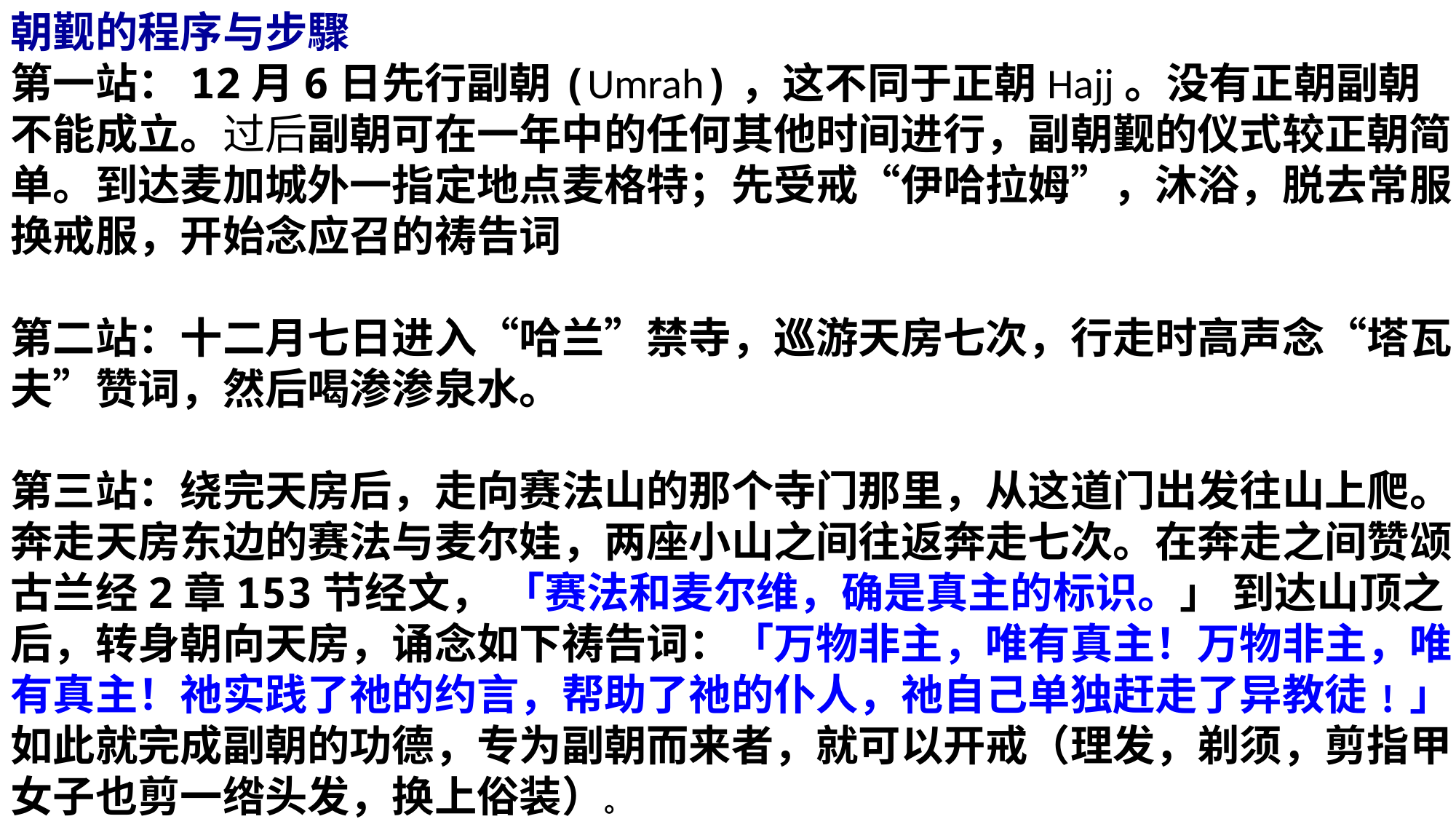

朝觐的程序与步驟
第一站：12月6日先行副朝(Umrah)，这不同于正朝Hajj。没有正朝副朝不能成立。过后副朝可在一年中的任何其他时间进行，副朝觐的仪式较正朝简单。到达麦加城外一指定地点麦格特；先受戒“伊哈拉姆”，沐浴，脱去常服，换戒服，开始念应召的祷告词

第二站：十二月七日进入“哈兰”禁寺，巡游天房七次，行走时高声念“塔瓦夫”赞词，然后喝渗渗泉水。

第三站：绕完天房后，走向赛法山的那个寺门那里，从这道门出发往山上爬。奔走天房东边的赛法与麦尔娃，两座小山之间往返奔走七次。在奔走之间赞颂古兰经2章153节经文， 「赛法和麦尔维，确是真主的标识。」 到达山顶之后，转身朝向天房，诵念如下祷告词：「万物非主，唯有真主！万物非主，唯有真主！祂实践了祂的约言，帮助了祂的仆人，祂自己单独赶走了异教徒﹗」如此就完成副朝的功德，专为副朝而来者，就可以开戒（理发，剃须，剪指甲，女子也剪一绺头发，换上俗装）。